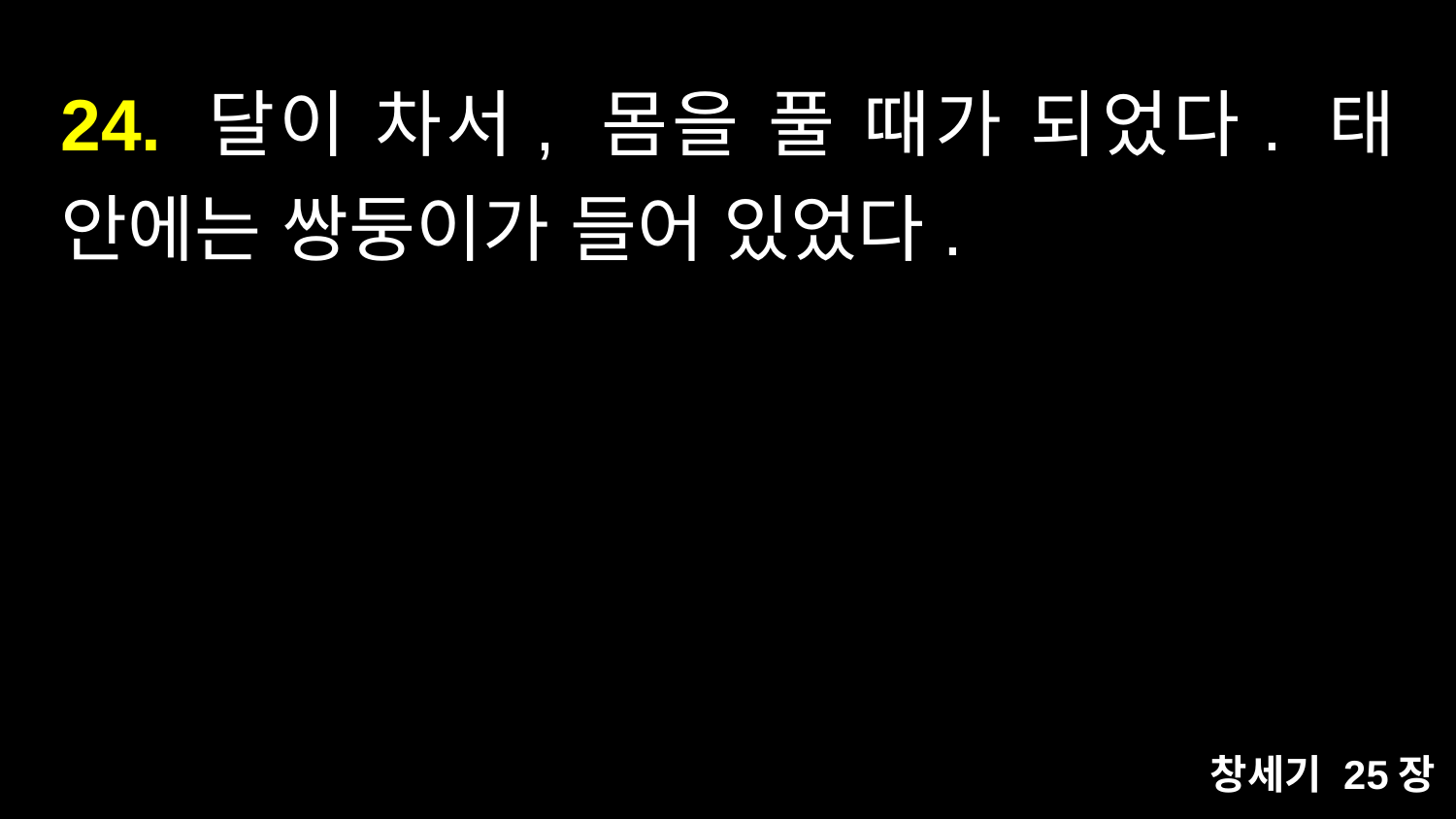

# 24. 달이 차서, 몸을 풀 때가 되었다. 태 안에는 쌍둥이가 들어 있었다.
창세기 25장